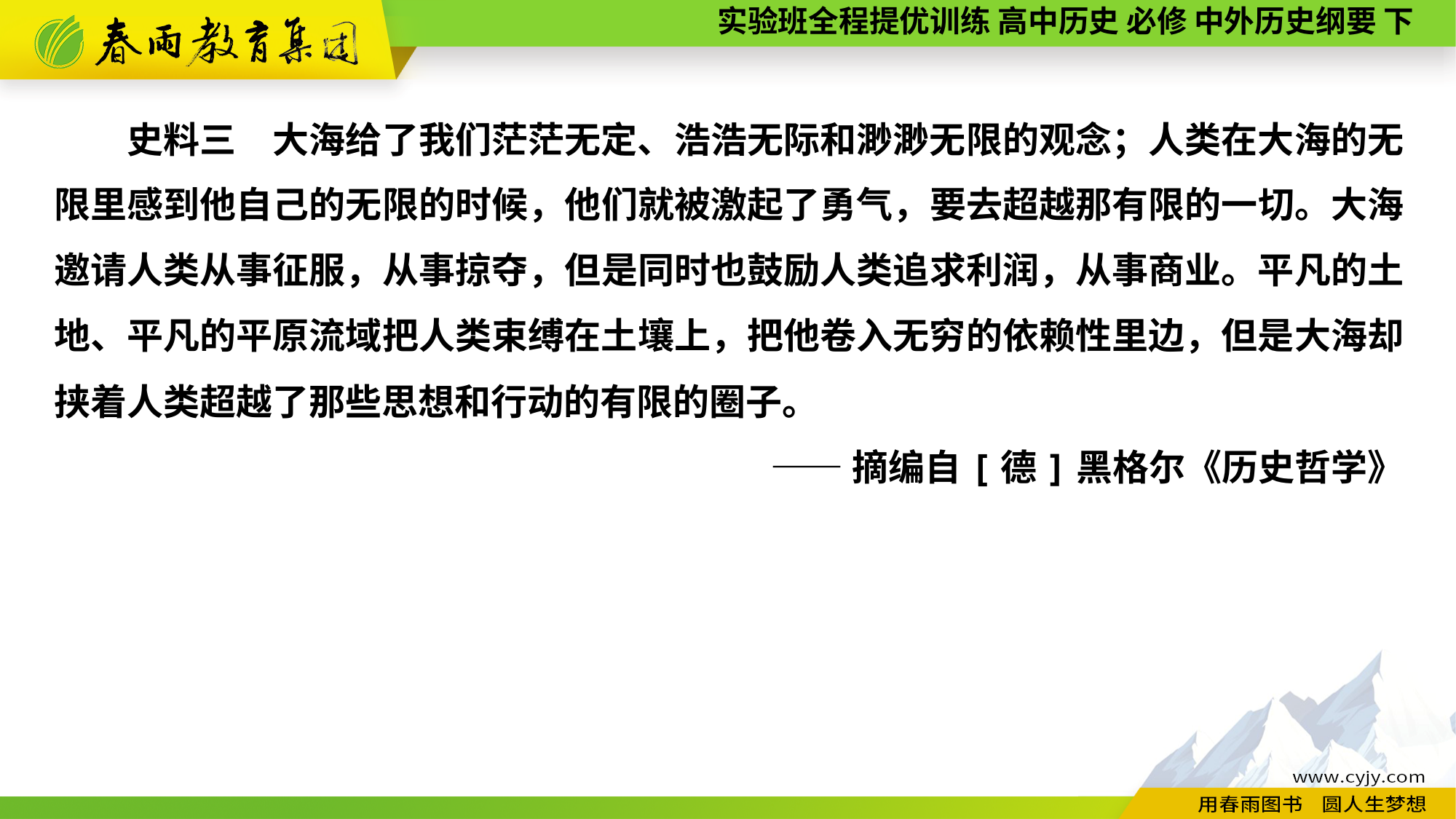

史料三　大海给了我们茫茫无定、浩浩无际和渺渺无限的观念；人类在大海的无限里感到他自己的无限的时候，他们就被激起了勇气，要去超越那有限的一切。大海邀请人类从事征服，从事掠夺，但是同时也鼓励人类追求利润，从事商业。平凡的土地、平凡的平原流域把人类束缚在土壤上，把他卷入无穷的依赖性里边，但是大海却挟着人类超越了那些思想和行动的有限的圈子。
——摘编自[德]黑格尔《历史哲学》